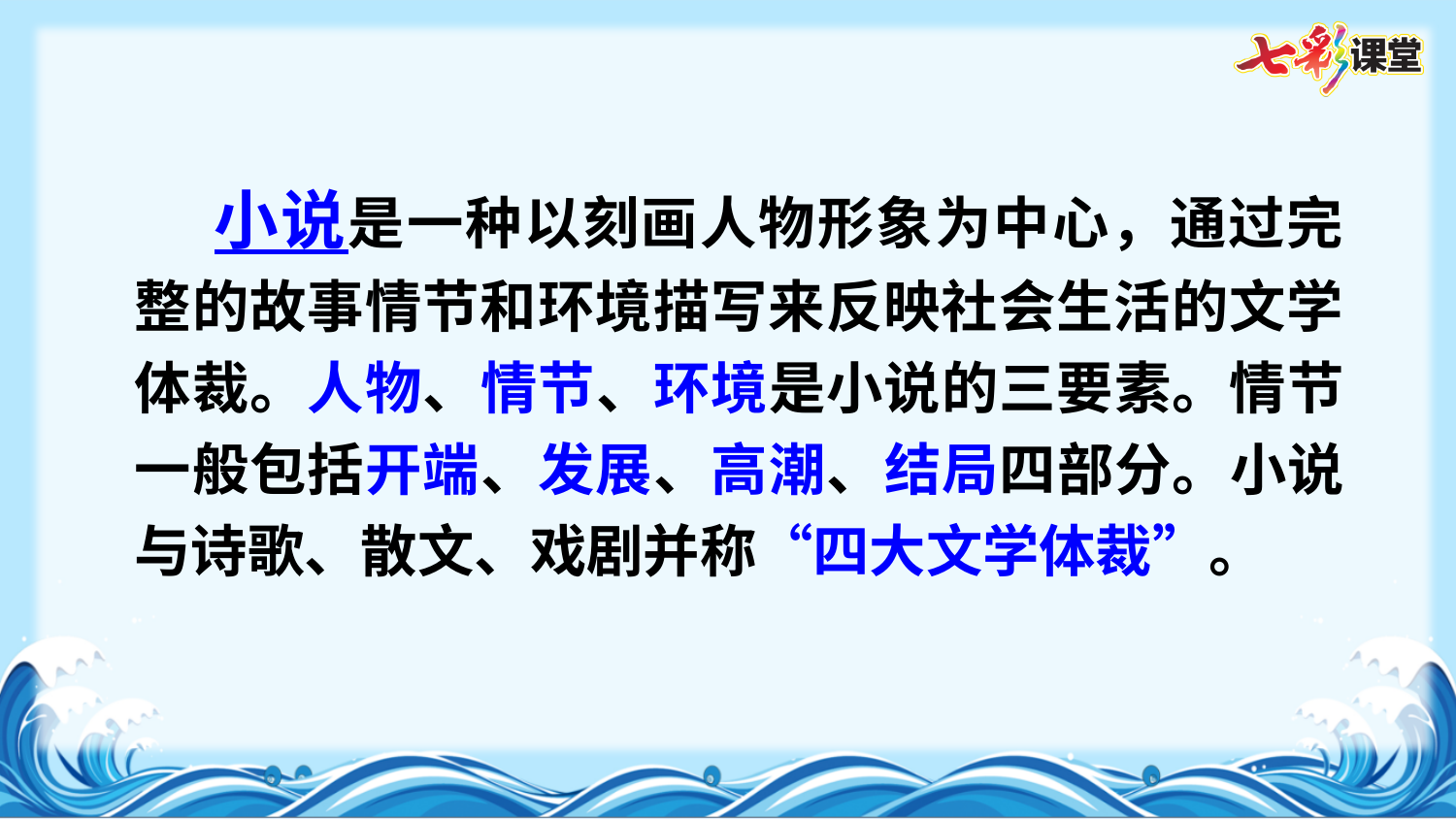

小说是一种以刻画人物形象为中心，通过完整的故事情节和环境描写来反映社会生活的文学体裁。人物、情节、环境是小说的三要素。情节一般包括开端、发展、高潮、结局四部分。小说与诗歌、散文、戏剧并称“四大文学体裁”。